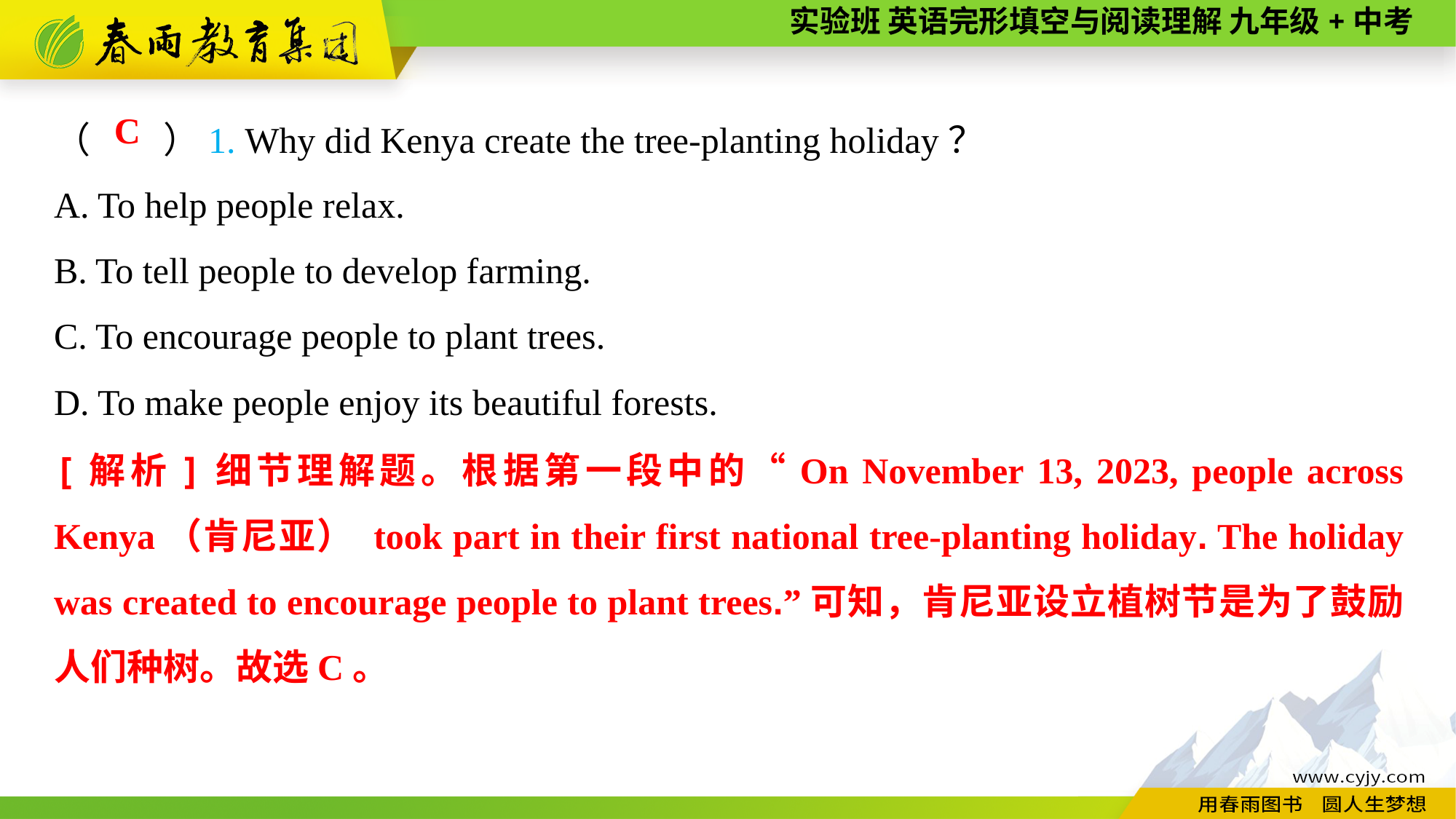

（　　）1. Why did Kenya create the tree-planting holiday？
A. To help people relax.
B. To tell people to develop farming.
C. To encourage people to plant trees.
D. To make people enjoy its beautiful forests.
C
[解析]细节理解题。根据第一段中的“On November 13, 2023, people across Kenya（肯尼亚） took part in their first national tree-planting holiday. The holiday was created to encourage people to plant trees.”可知，肯尼亚设立植树节是为了鼓励人们种树。故选C。